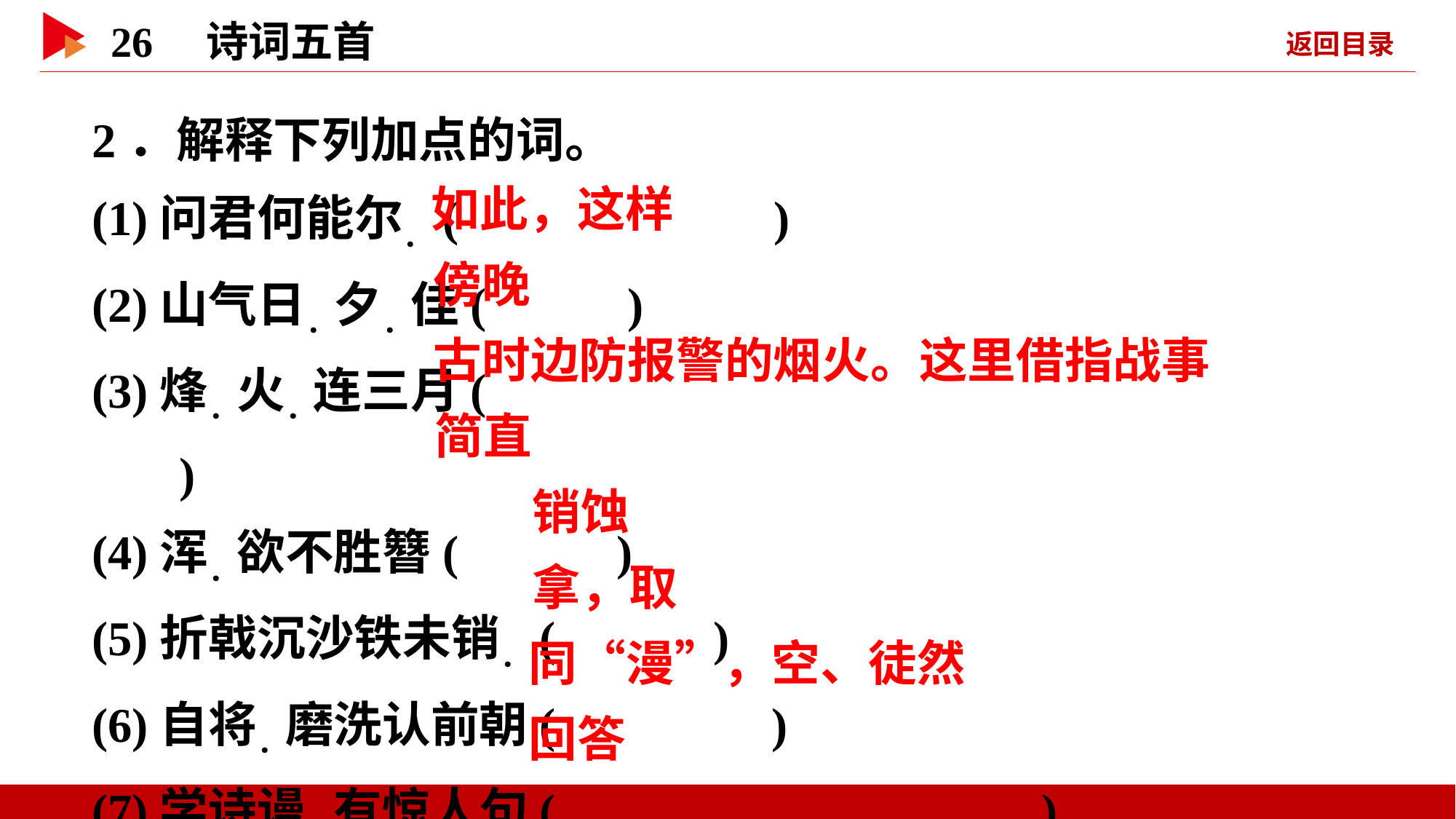

2．解释下列加点的词。
(1)问君何能尔．(            )
(2)山气日．夕．佳(      )
(3)烽．火．连三月(                                  )
(4)浑．欲不胜簪(      )
(5)折戟沉沙铁未销．(      )
(6)自将．磨洗认前朝(        )
(7)学诗谩．有惊人句(                    )
(8)我报．路长嗟日暮(      )
 如此，这样
 傍晚
 古时边防报警的烟火。这里借指战事
 简直
 销蚀
 拿，取
 同“漫”，空、徒然
 回答